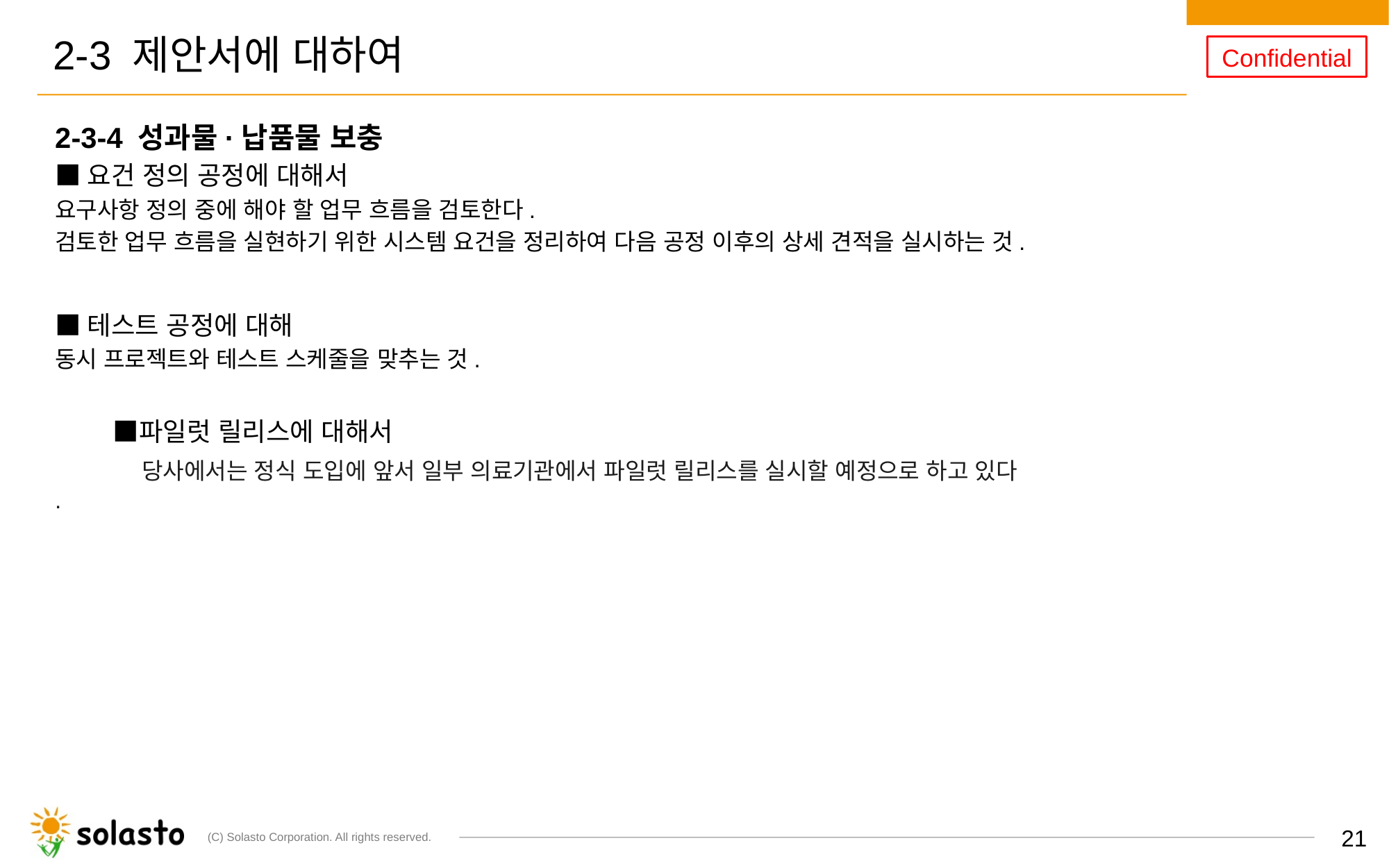

# 2-3 제안서에 대하여
2-3-4 성과물·납품물 보충
■요건 정의 공정에 대해서
요구사항 정의 중에 해야 할 업무 흐름을 검토한다.
검토한 업무 흐름을 실현하기 위한 시스템 요건을 정리하여 다음 공정 이후의 상세 견적을 실시하는 것.

■테스트 공정에 대해
동시 프로젝트와 테스트 스케줄을 맞추는 것.

　　■파일럿 릴리스에 대해서
　　　당사에서는 정식 도입에 앞서 일부 의료기관에서 파일럿 릴리스를 실시할 예정으로 하고 있다
.